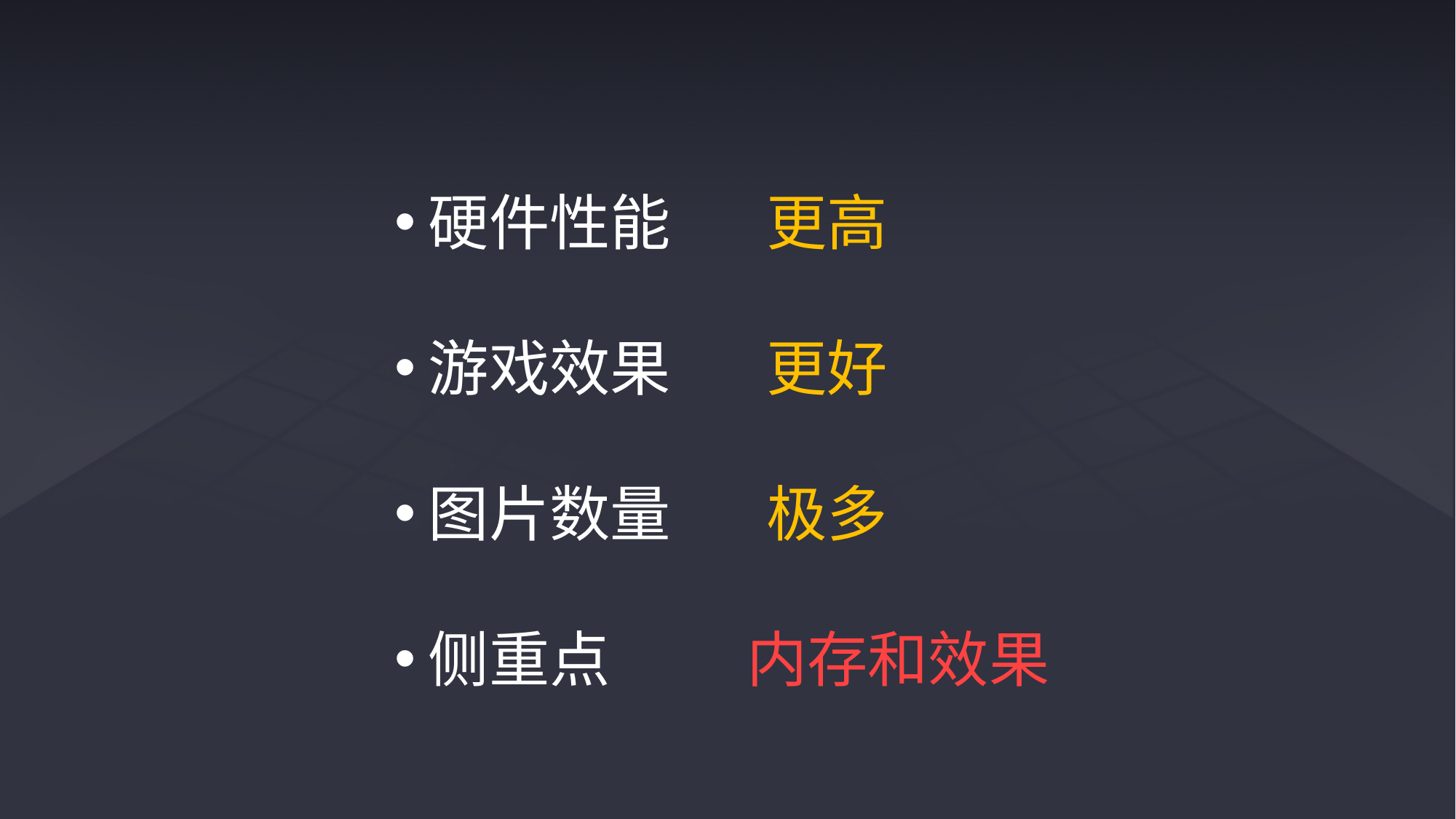

硬件性能       更高

游戏效果       更好

图片数量       极多

侧重点          内存和效果